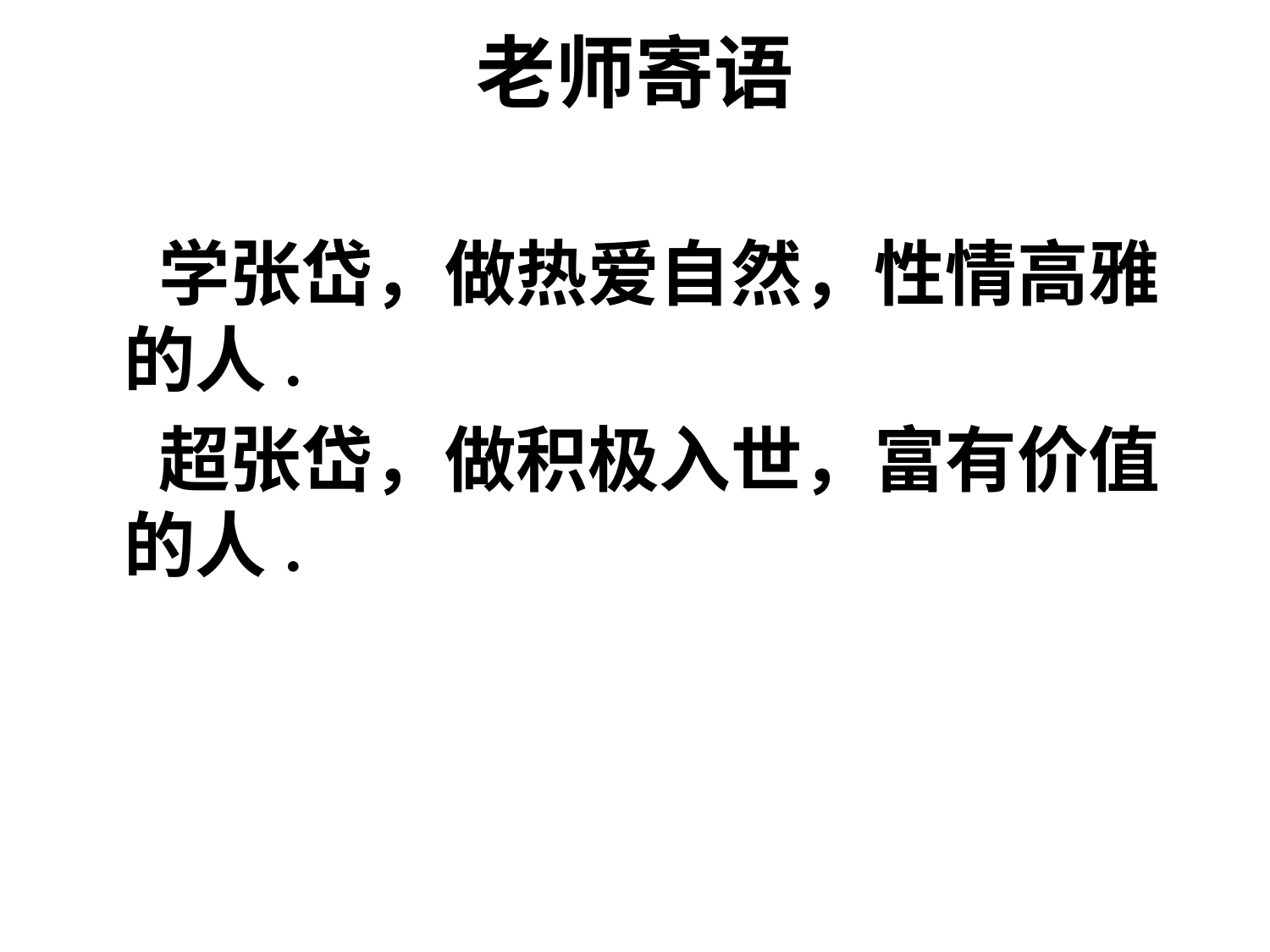

# 老师寄语
    学张岱，做热爱自然，性情高雅的人.
    超张岱，做积极入世，富有价值的人.